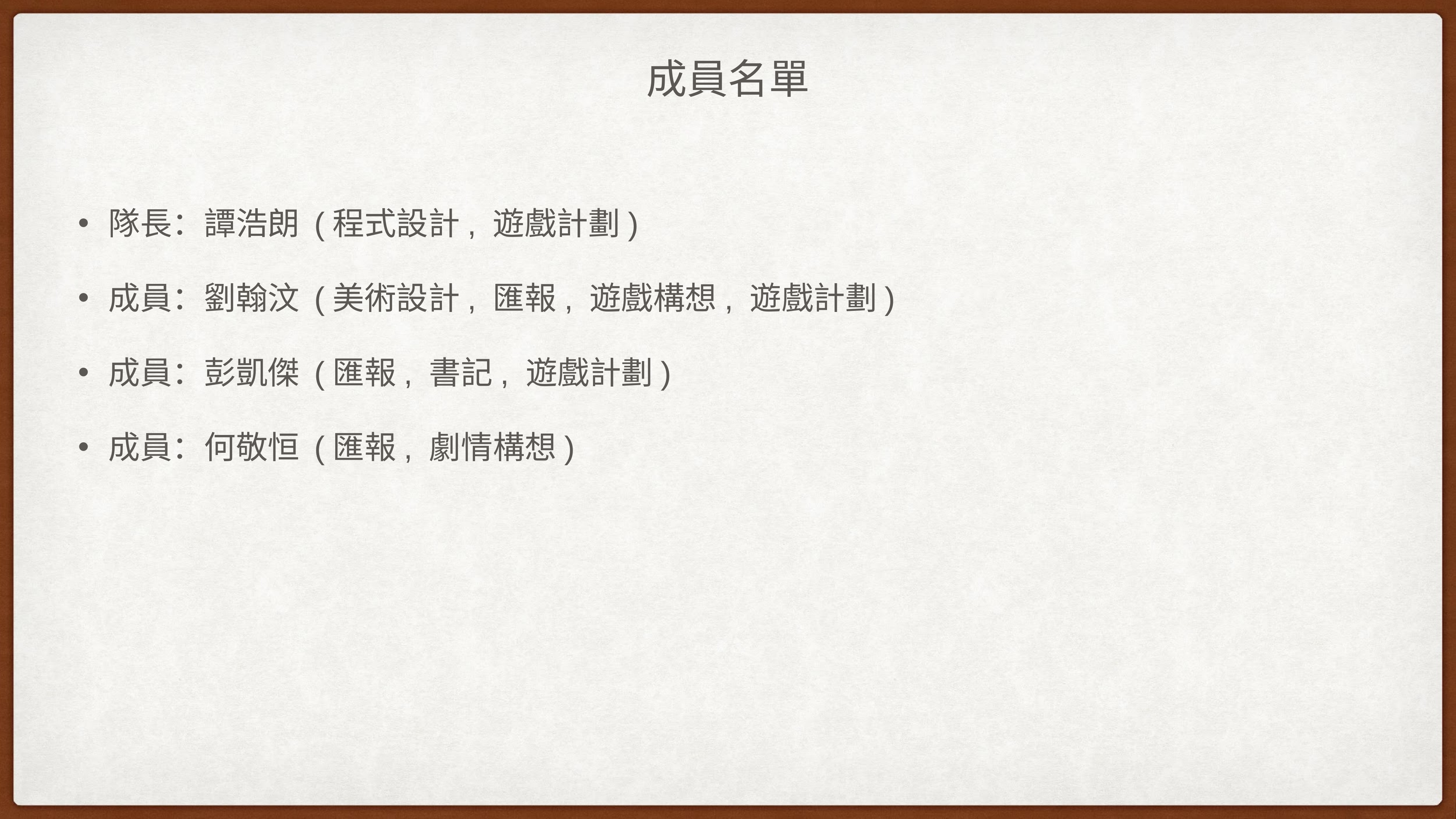

# 成員名單
隊長：譚浩朗 (程式設計, 遊戲計劃)
成員：劉翰汶 (美術設計, 匯報, 遊戲構想, 遊戲計劃)
成員：彭凱傑 (匯報, 書記, 遊戲計劃)
成員：何敬恒 (匯報, 劇情構想)